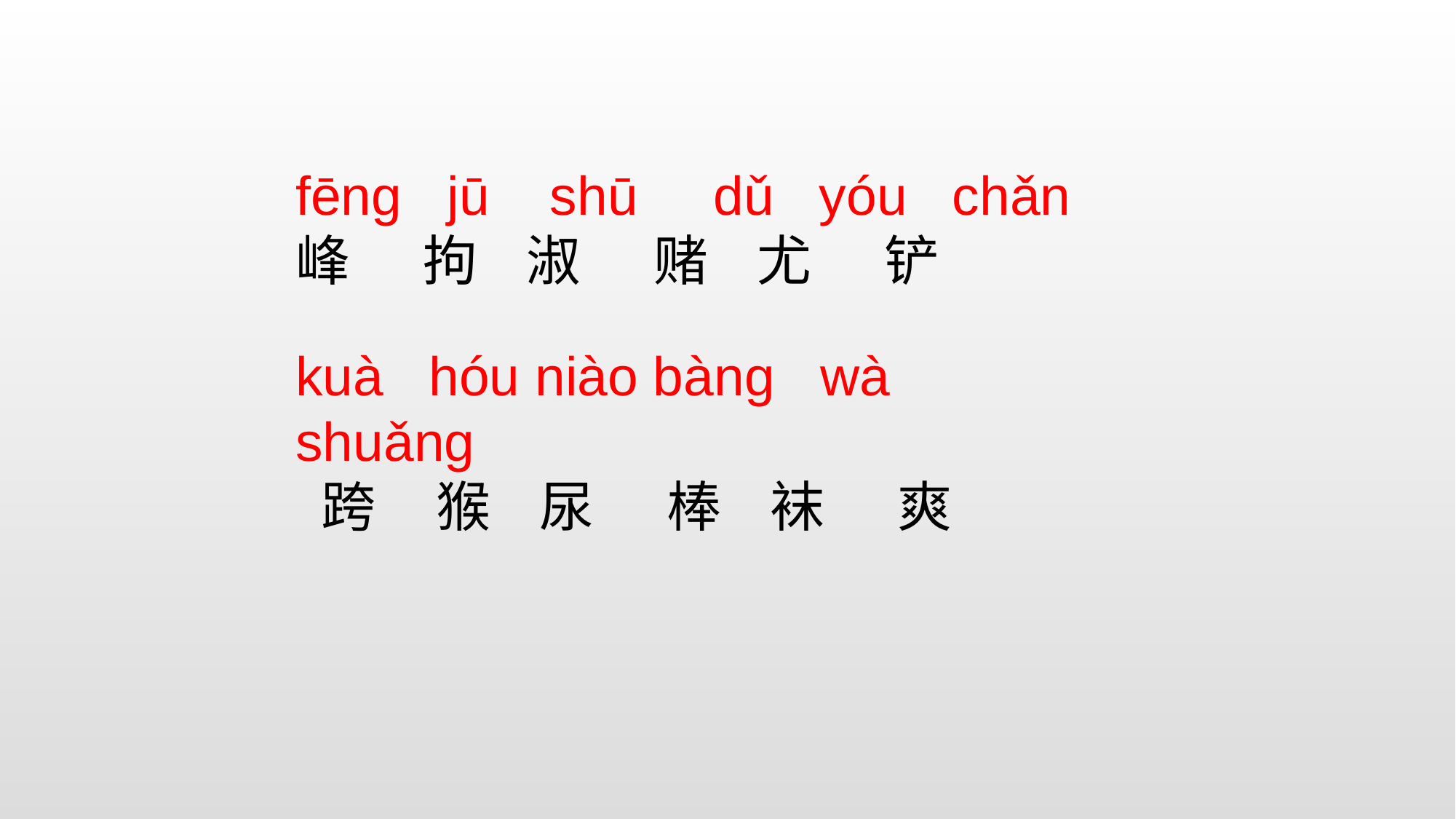

fēng   jū    shū     dǔ   yóu   chǎn
峰      拘    淑      赌    尤      铲
kuà   hóu niào bàng   wà shuǎng
 跨     猴    尿      棒    袜      爽